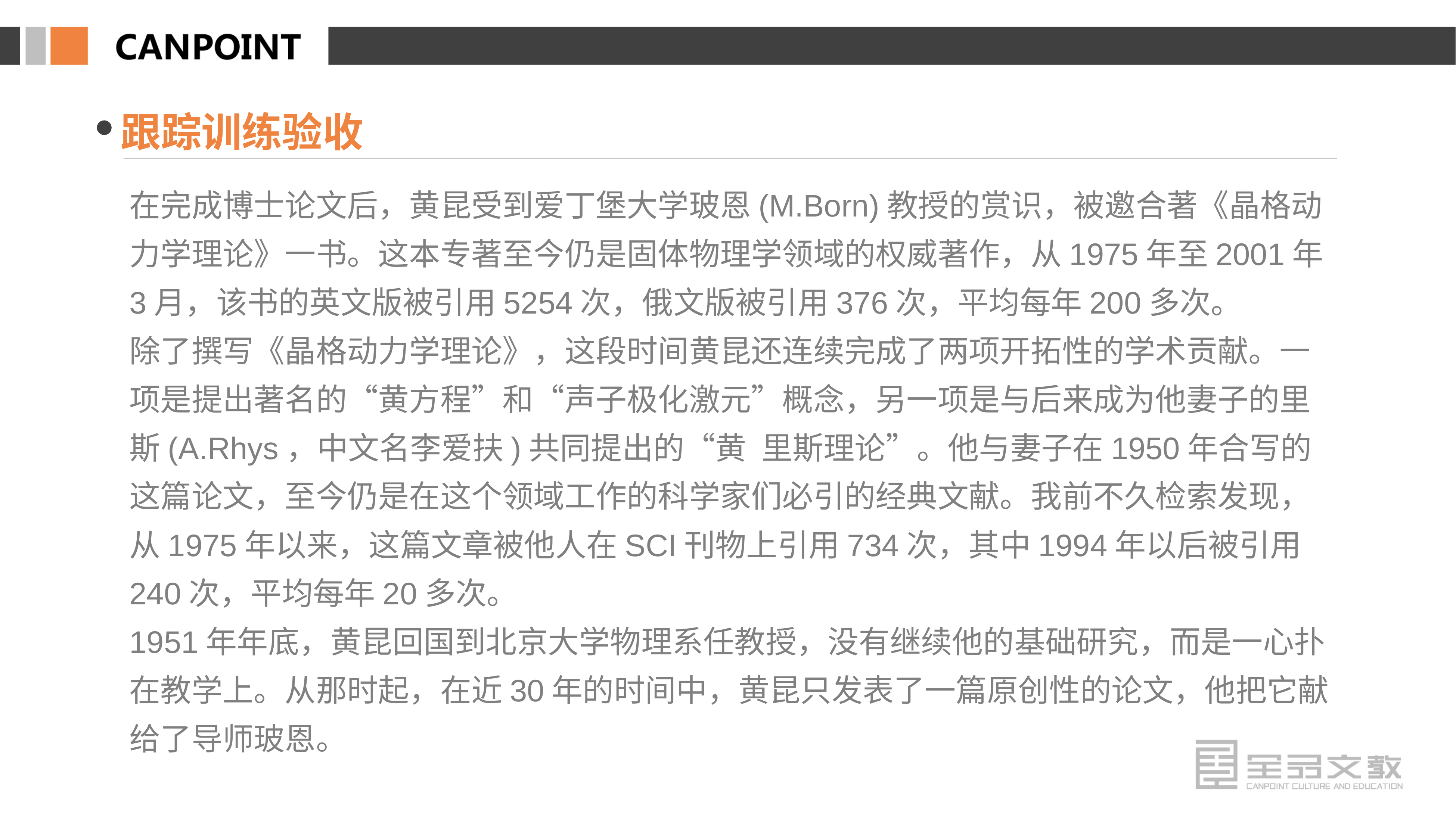

跟踪训练验收

在完成博士论文后，黄昆受到爱丁堡大学玻恩(M.Born)教授的赏识，被邀合著《晶格动力学理论》一书。这本专著至今仍是固体物理学领域的权威著作，从1975年至2001年3月，该书的英文版被引用5254次，俄文版被引用376次，平均每年200多次。
除了撰写《晶格动力学理论》，这段时间黄昆还连续完成了两项开拓性的学术贡献。一项是提出著名的“黄方程”和“声子极化激元”概念，另一项是与后来成为他妻子的里斯(A.Rhys，中文名李爱扶)共同提出的“黄­里斯理论”。他与妻子在1950年合写的这篇论文，至今仍是在这个领域工作的科学家们必引的经典文献。我前不久检索发现，从1975年以来，这篇文章被他人在SCI刊物上引用734次，其中1994年以后被引用240次，平均每年20多次。
1951年年底，黄昆回国到北京大学物理系任教授，没有继续他的基础研究，而是一心扑在教学上。从那时起，在近30年的时间中，黄昆只发表了一篇原创性的论文，他把它献给了导师玻恩。